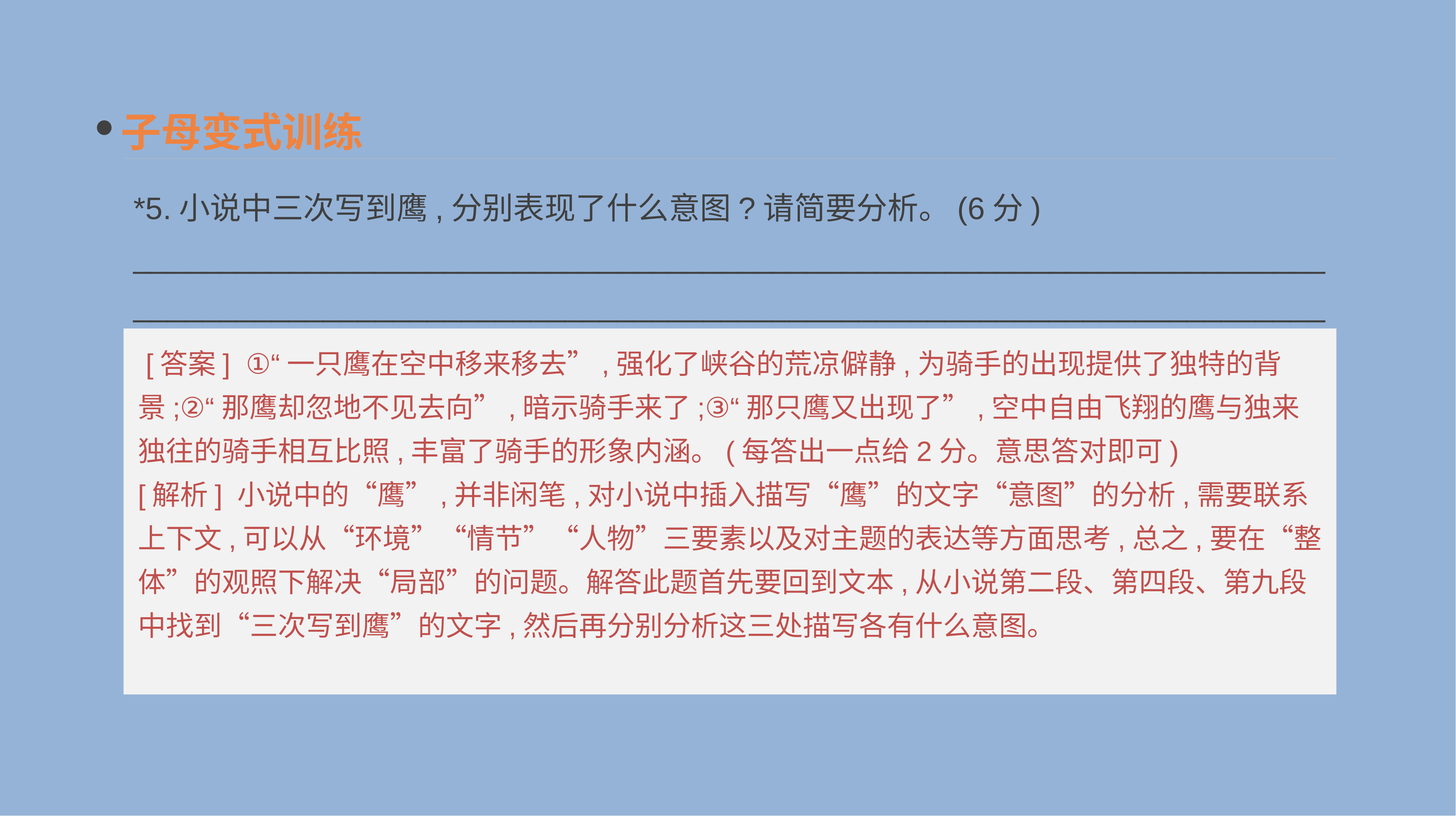

子母变式训练

*5.小说中三次写到鹰,分别表现了什么意图?请简要分析。(6分)
__________________________________________________________________________________________________________________________________________________________________________

 [答案]  ①“一只鹰在空中移来移去”,强化了峡谷的荒凉僻静,为骑手的出现提供了独特的背景;②“那鹰却忽地不见去向”,暗示骑手来了;③“那只鹰又出现了”,空中自由飞翔的鹰与独来独往的骑手相互比照,丰富了骑手的形象内涵。(每答出一点给2分。意思答对即可)
[解析] 小说中的“鹰”,并非闲笔,对小说中插入描写“鹰”的文字“意图”的分析,需要联系上下文,可以从“环境”“情节”“人物”三要素以及对主题的表达等方面思考,总之,要在“整体”的观照下解决“局部”的问题。解答此题首先要回到文本,从小说第二段、第四段、第九段中找到“三次写到鹰”的文字,然后再分别分析这三处描写各有什么意图。